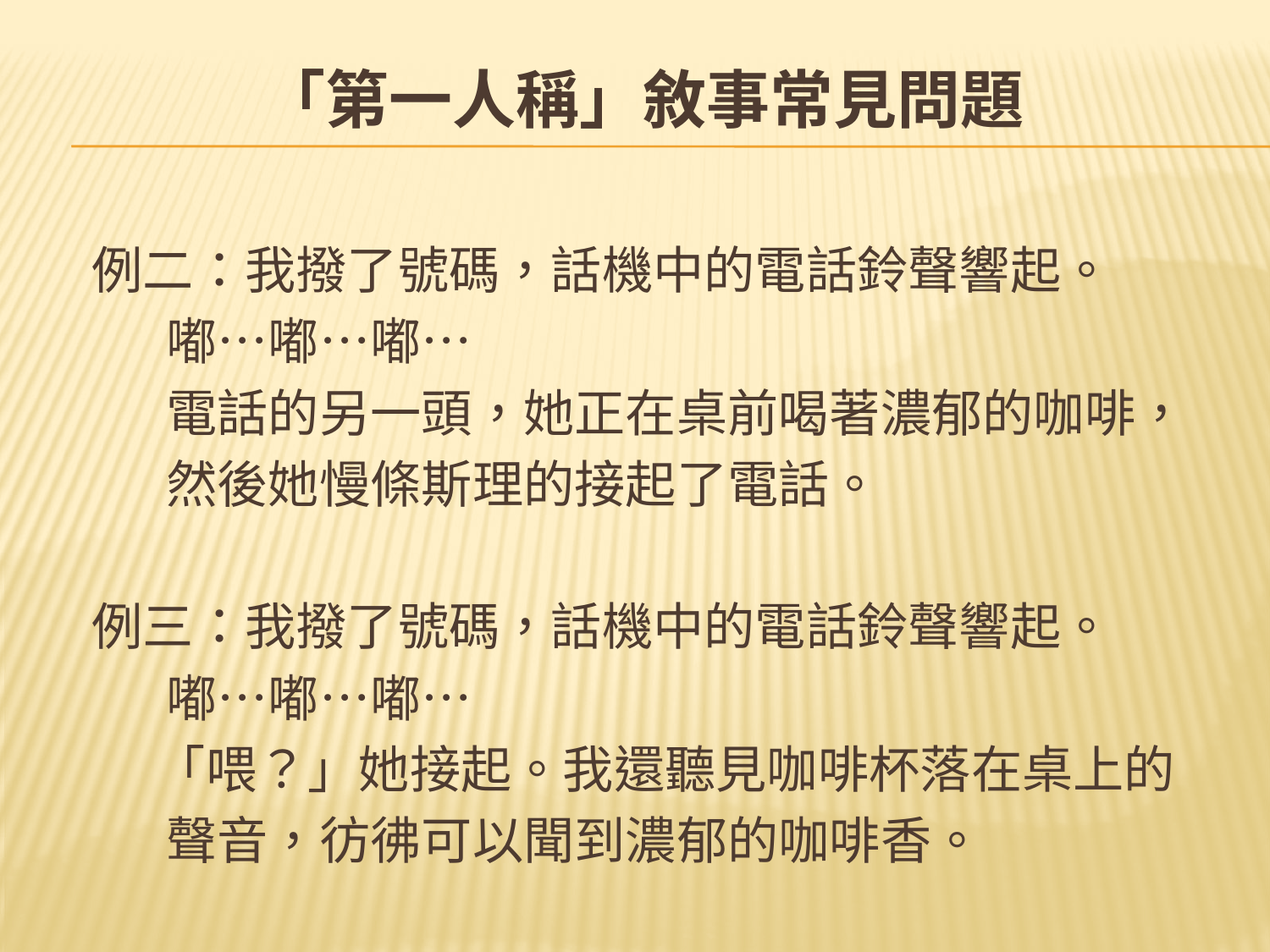

「第一人稱」敘事常見問題

例二：我撥了號碼，話機中的電話鈴聲響起。
      嘟…嘟…嘟…
      電話的另一頭，她正在桌前喝著濃郁的咖啡，
      然後她慢條斯理的接起了電話。

例三：我撥了號碼，話機中的電話鈴聲響起。
      嘟…嘟…嘟…
     「喂？」她接起。我還聽見咖啡杯落在桌上的
      聲音，彷彿可以聞到濃郁的咖啡香。